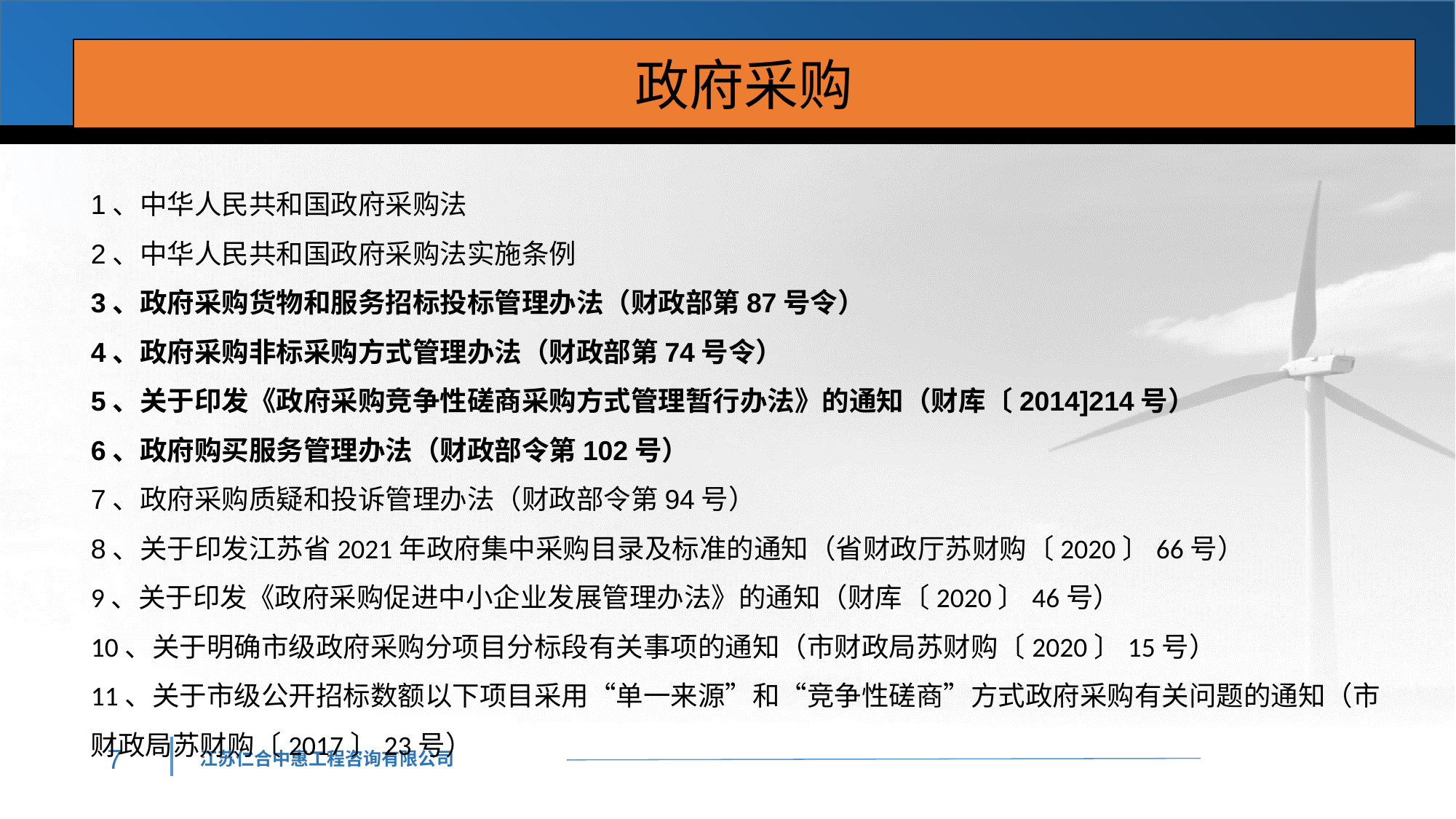

政府采购
1、中华人民共和国政府采购法
2、中华人民共和国政府采购法实施条例
3、政府采购货物和服务招标投标管理办法（财政部第87号令）
4、政府采购非标采购方式管理办法（财政部第74号令）
5、关于印发《政府采购竞争性磋商采购方式管理暂行办法》的通知（财库〔2014]214号）
6、政府购买服务管理办法（财政部令第102号）
7、政府采购质疑和投诉管理办法（财政部令第94号）
8、关于印发江苏省2021年政府集中采购目录及标准的通知（省财政厅苏财购〔2020〕66号）
9、关于印发《政府采购促进中小企业发展管理办法》的通知（财库〔2020〕46号）
10、关于明确市级政府采购分项目分标段有关事项的通知（市财政局苏财购〔2020〕15号）
11、关于市级公开招标数额以下项目采用“单一来源”和“竞争性磋商”方式政府采购有关问题的通知（市财政局苏财购〔2017〕23号）

7